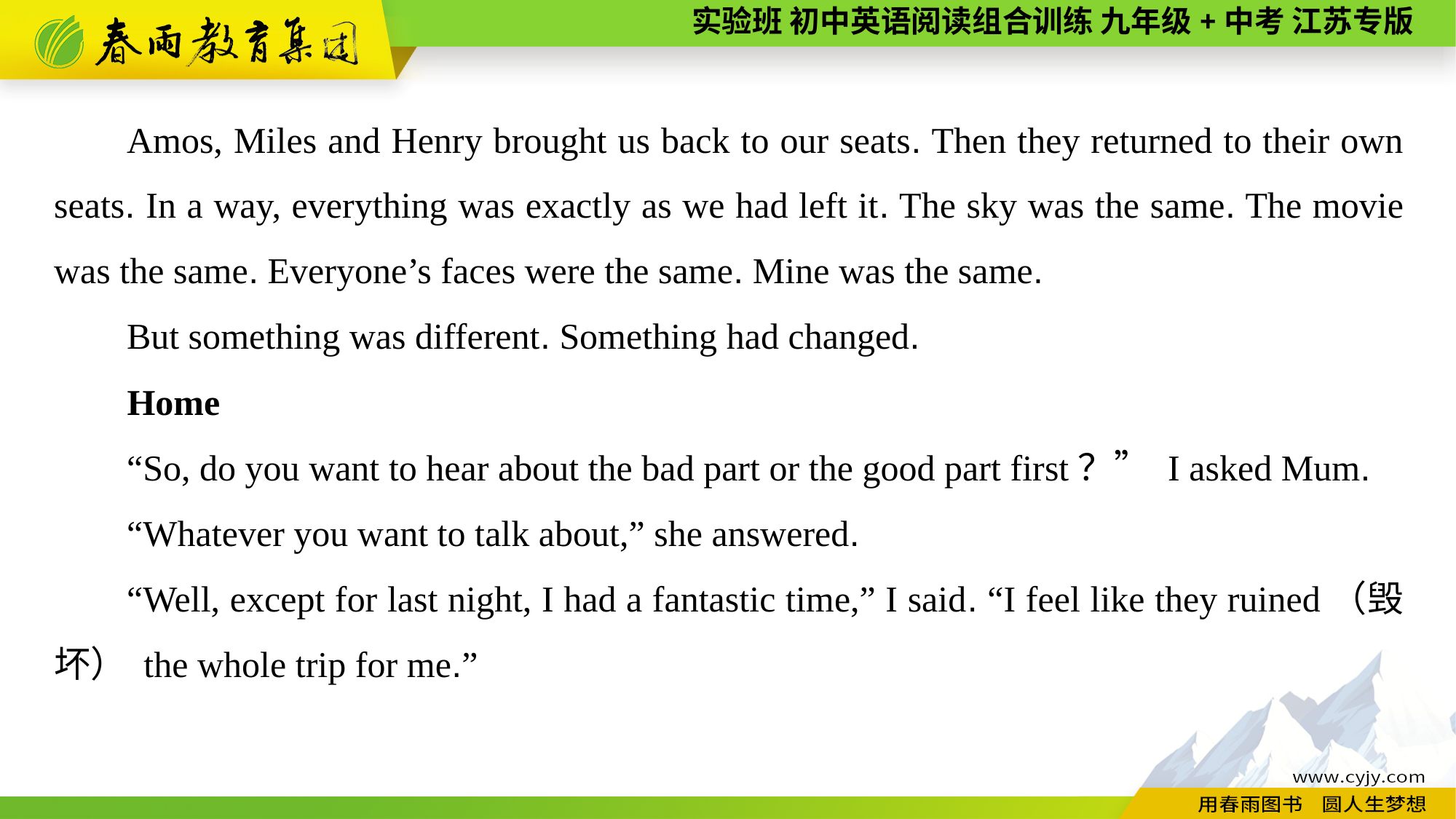

Amos, Miles and Henry brought us back to our seats. Then they returned to their own seats. In a way, everything was exactly as we had left it. The sky was the same. The movie was the same. Everyone’s faces were the same. Mine was the same.
But something was different. Something had changed.
Home
“So, do you want to hear about the bad part or the good part first？” I asked Mum.
“Whatever you want to talk about,” she answered.
“Well, except for last night, I had a fantastic time,” I said. “I feel like they ruined（毁坏） the whole trip for me.”